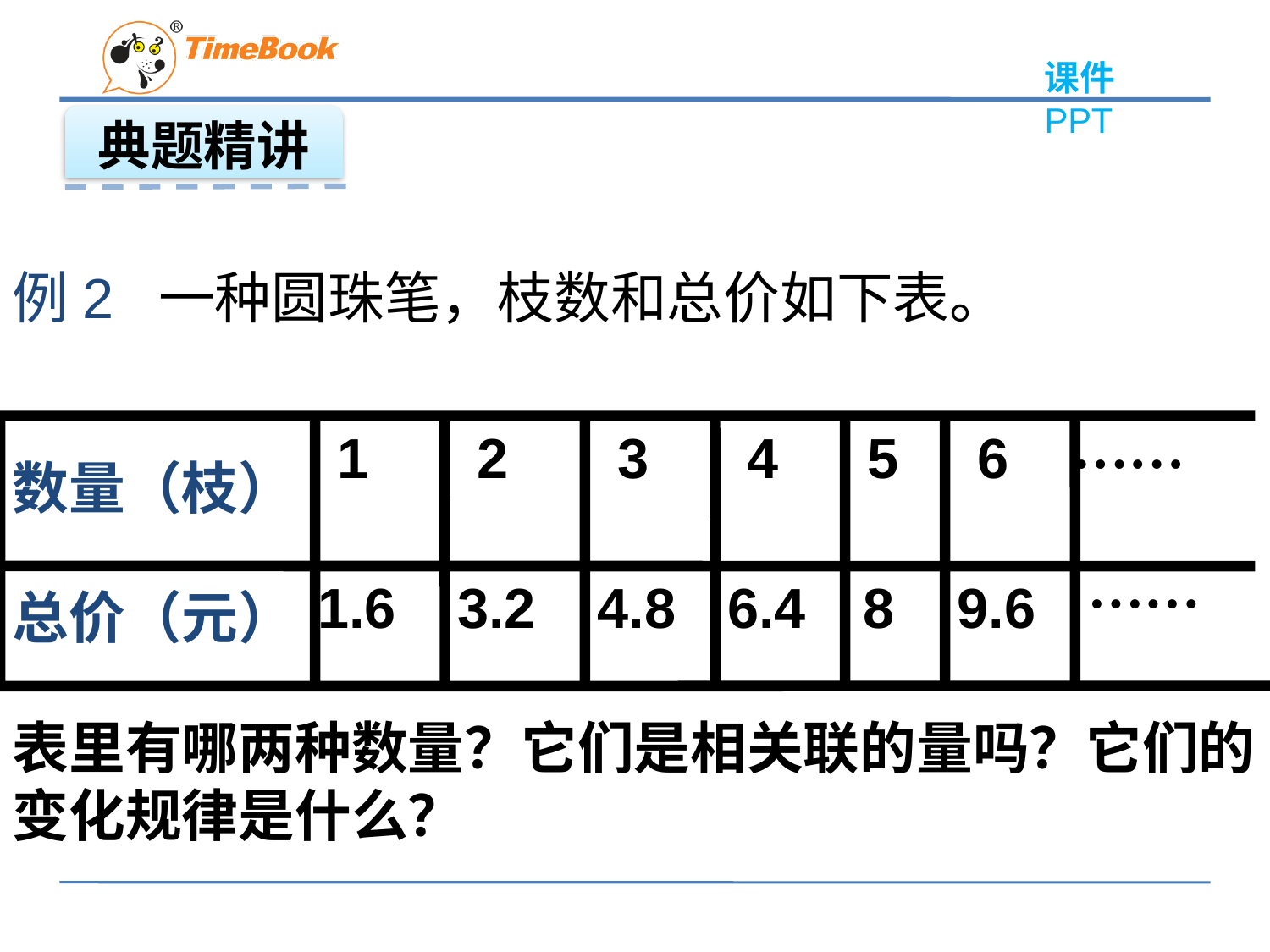

典题精讲
例2  一种圆珠笔，枝数和总价如下表。
……

1
1.6

2
3.2

3
4.8

4
6.4
5
 8

6
9.6

数量（枝）
……

总价（元）

表里有哪两种数量？它们是相关联的量吗？它们的变化规律是什么？